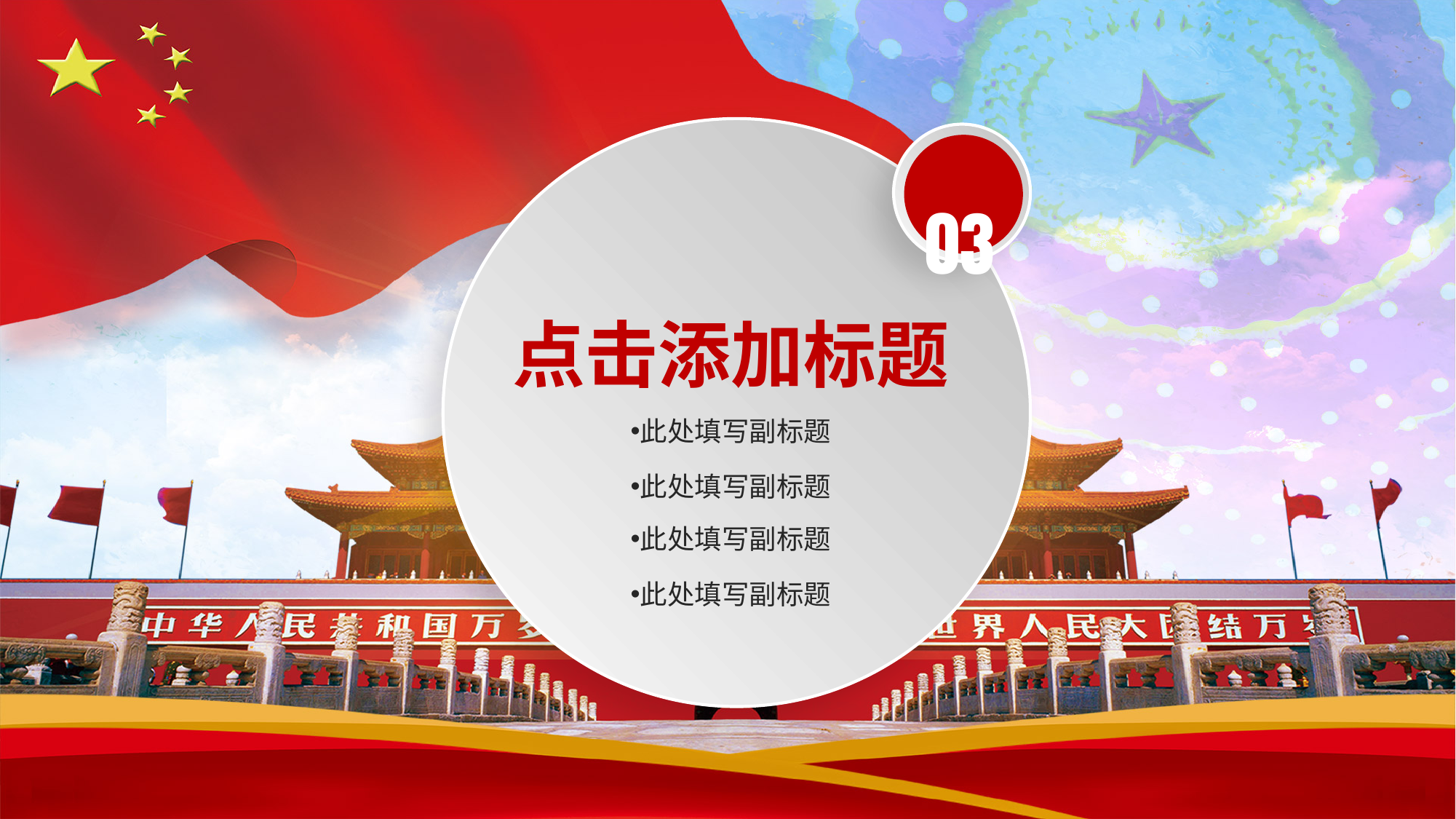

03

点击添加标题
此处填写副标题
此处填写副标题
此处填写副标题
此处填写副标题